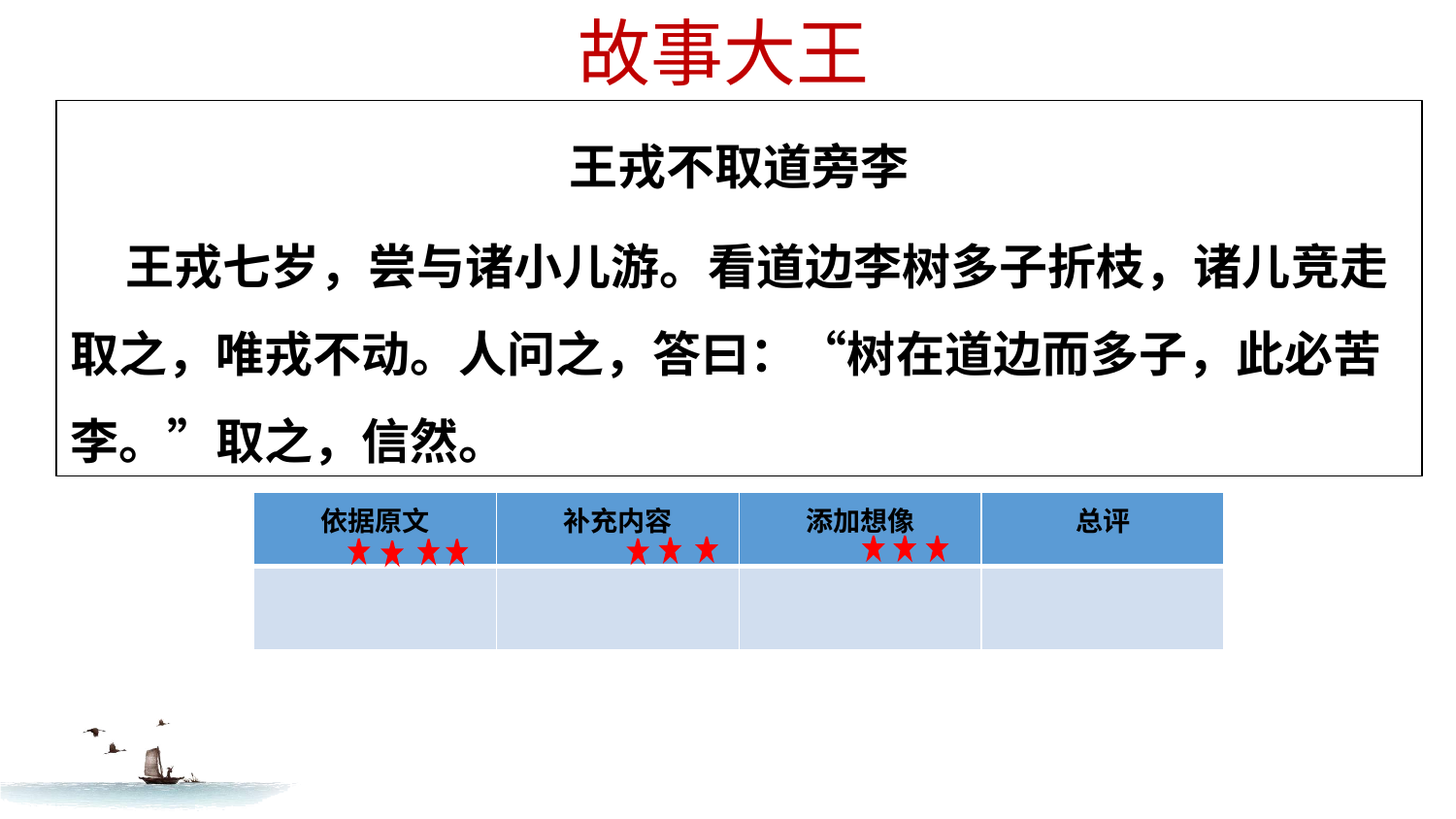

故事大王
王戎不取道旁李
    王戎七岁，尝与诸小儿游。看道边李树多子折枝，诸儿竞走取之，唯戎不动。人问之，答曰：“树在道边而多子，此必苦李。”取之，信然。
| 依据原文 | 补充内容 | 添加想像 | 总评 |
| --- | --- | --- | --- |
|  |  |  |  |